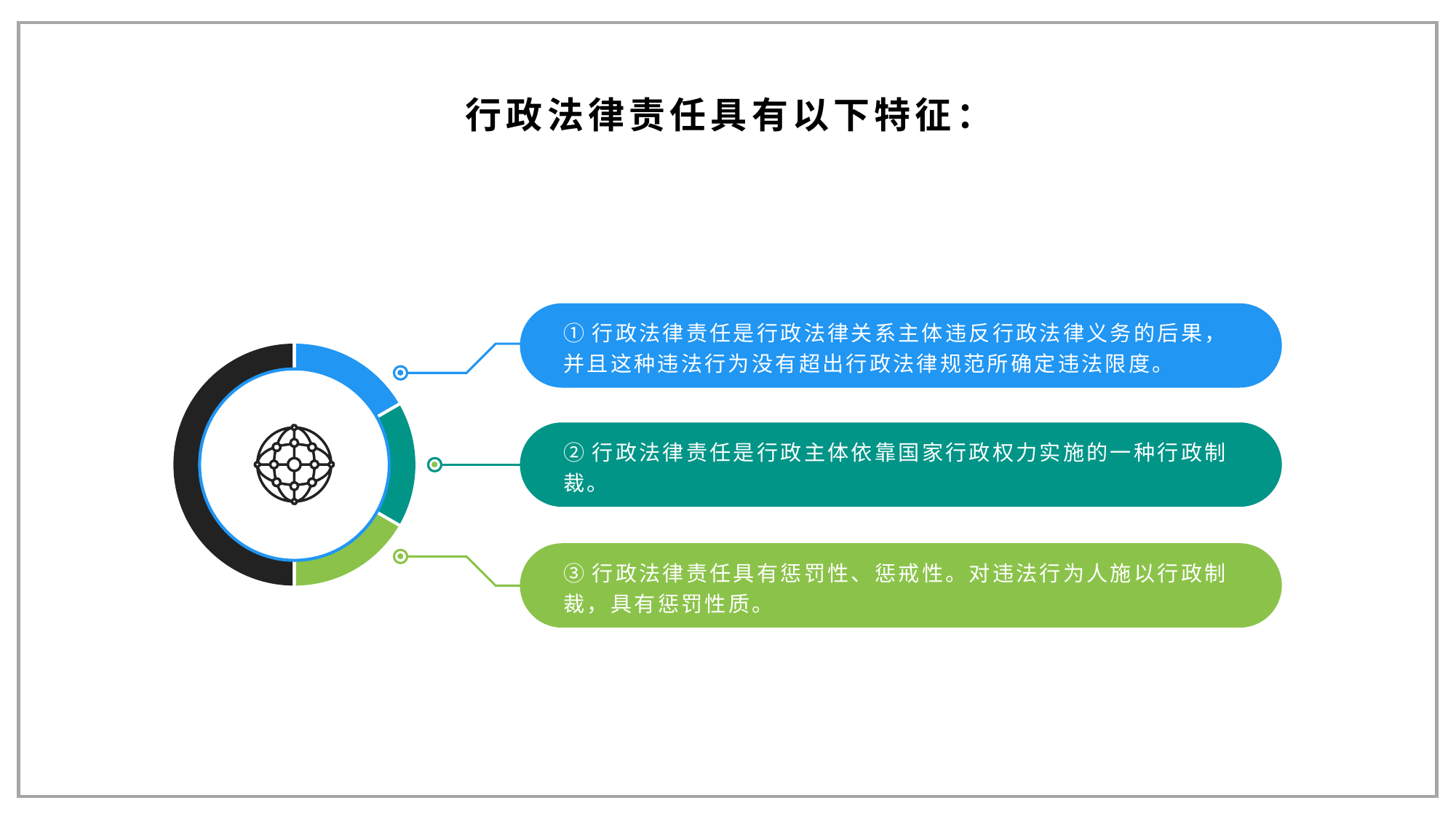

行政法律责任具有以下特征：

①行政法律责任是行政法律关系主体违反行政法律义务的后果，并且这种违法行为没有超出行政法律规范所确定违法限度。

②行政法律责任是行政主体依靠国家行政权力实施的一种行政制裁。

③行政法律责任具有惩罚性、惩戒性。对违法行为人施以行政制裁，具有惩罚性质。